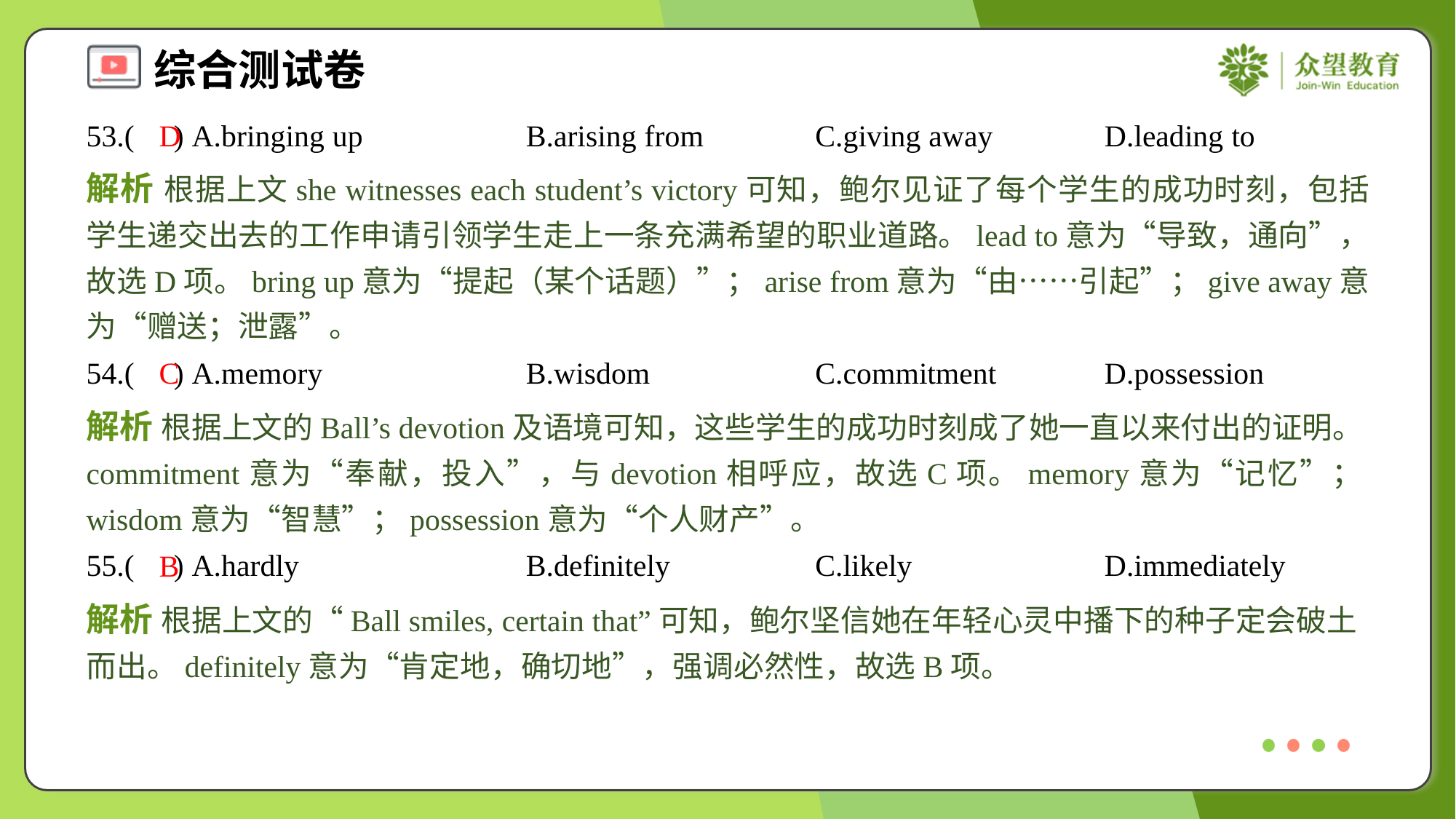

53.(     ) A.bringing up	B.arising from	C.giving away	D.leading to
D
解析 根据上文she witnesses each student’s victory可知，鲍尔见证了每个学生的成功时刻，包括学生递交出去的工作申请引领学生走上一条充满希望的职业道路。lead to意为“导致，通向”，故选D项。bring up意为“提起（某个话题）”；arise from意为“由……引起”；give away意为“赠送；泄露”。
54.(     ) A.memory	B.wisdom	C.commitment	D.possession
C
解析 根据上文的Ball’s devotion及语境可知，这些学生的成功时刻成了她一直以来付出的证明。commitment意为“奉献，投入”，与devotion相呼应，故选C项。memory意为“记忆”；wisdom意为“智慧”；possession意为“个人财产”。
55.(     ) A.hardly	B.definitely	C.likely	D.immediately
B
解析 根据上文的“Ball smiles, certain that”可知，鲍尔坚信她在年轻心灵中播下的种子定会破土而出。definitely意为“肯定地，确切地”，强调必然性，故选B项。